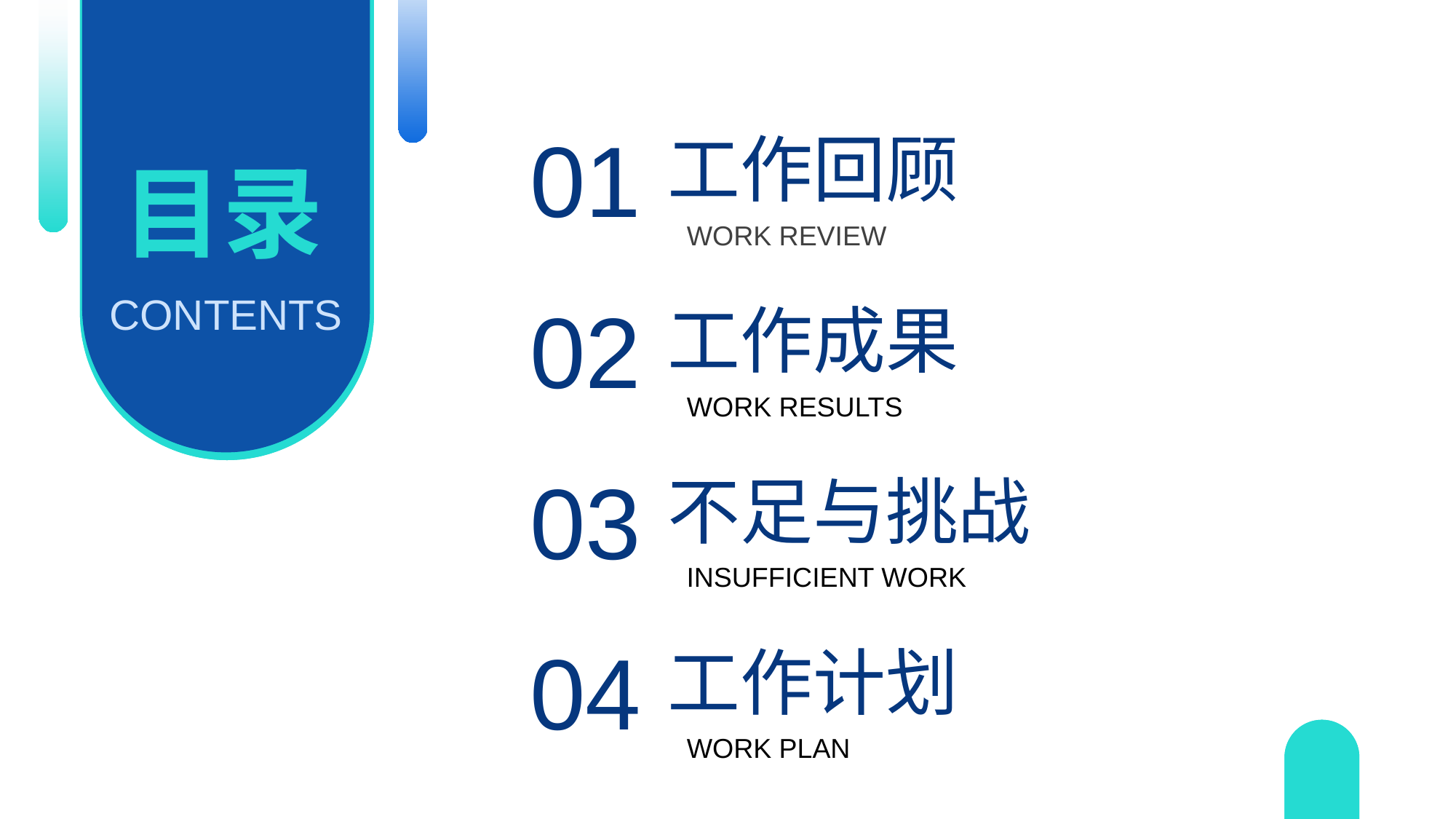

01
工作回顾
目录
WORK REVIEW
CONTENTS
02
工作成果
WORK RESULTS
03
不足与挑战
INSUFFICIENT WORK
04
工作计划

WORK PLAN